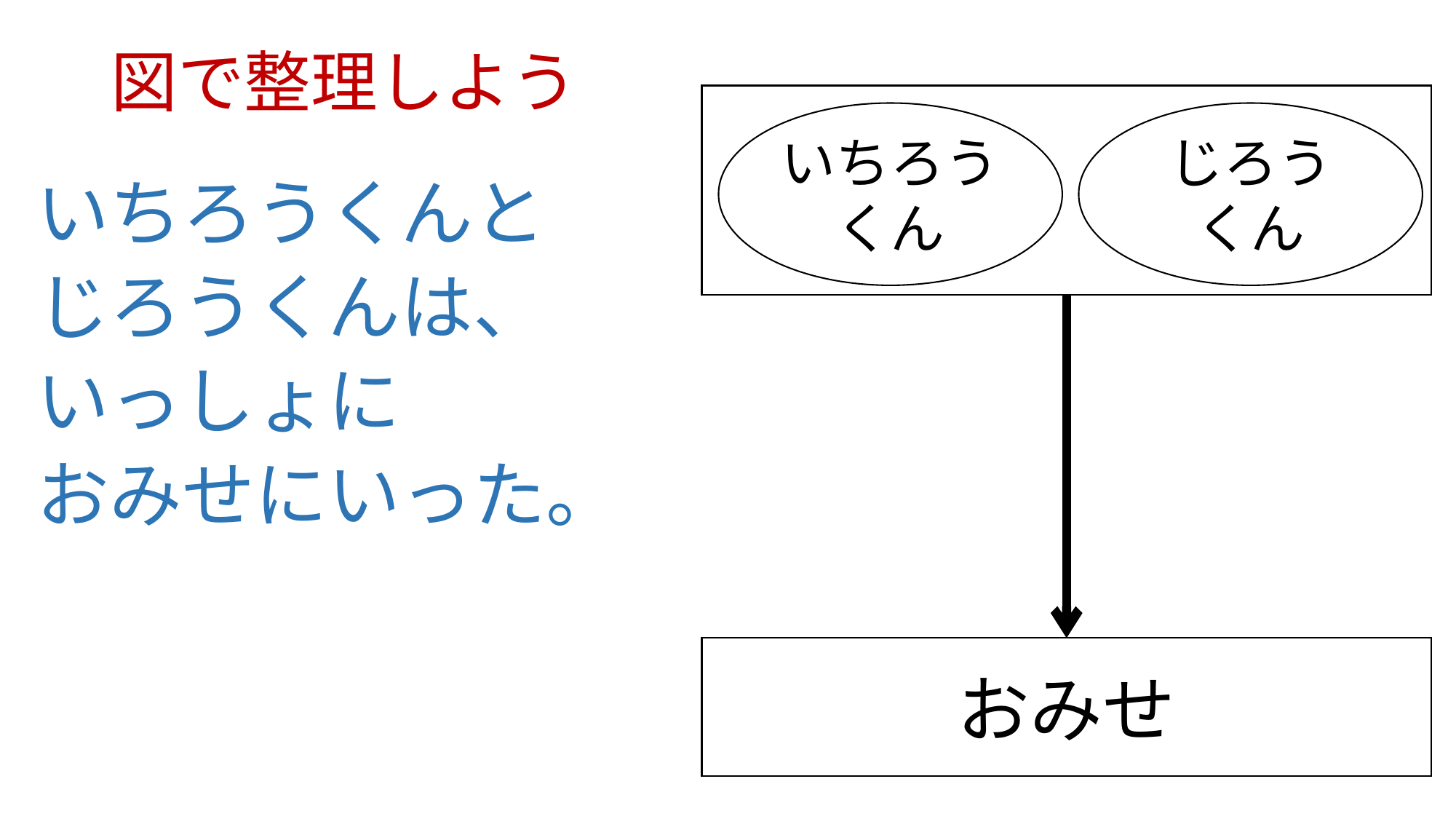

# 図で整理しよう

いちろう
くん
じろう
くん
いちろうくんと
じろうくんは、
いっしょに
おみせにいった。
おみせ